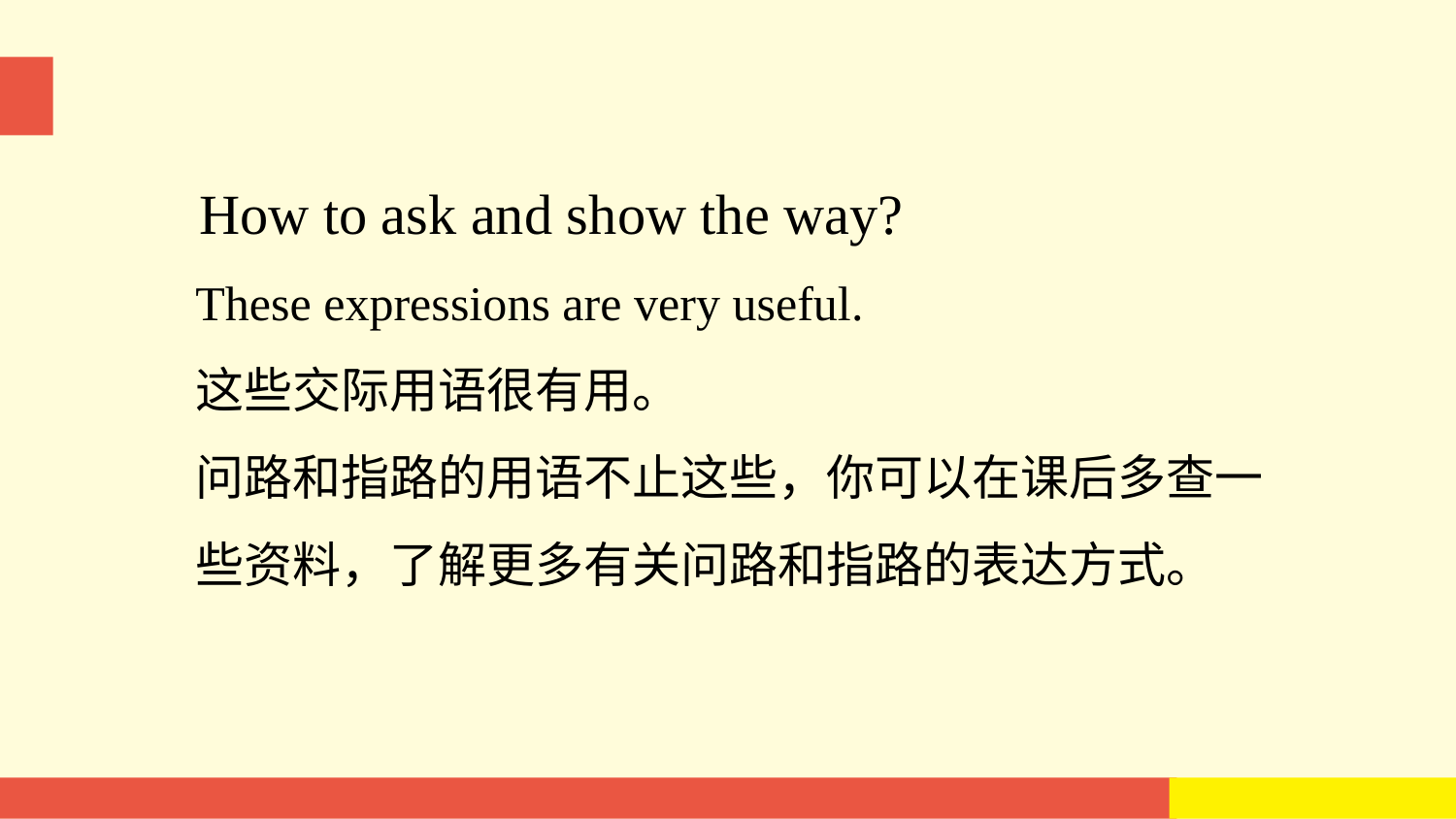

How to ask and show the way?
These expressions are very useful.
这些交际用语很有用。
问路和指路的用语不止这些，你可以在课后多查一些资料，了解更多有关问路和指路的表达方式。